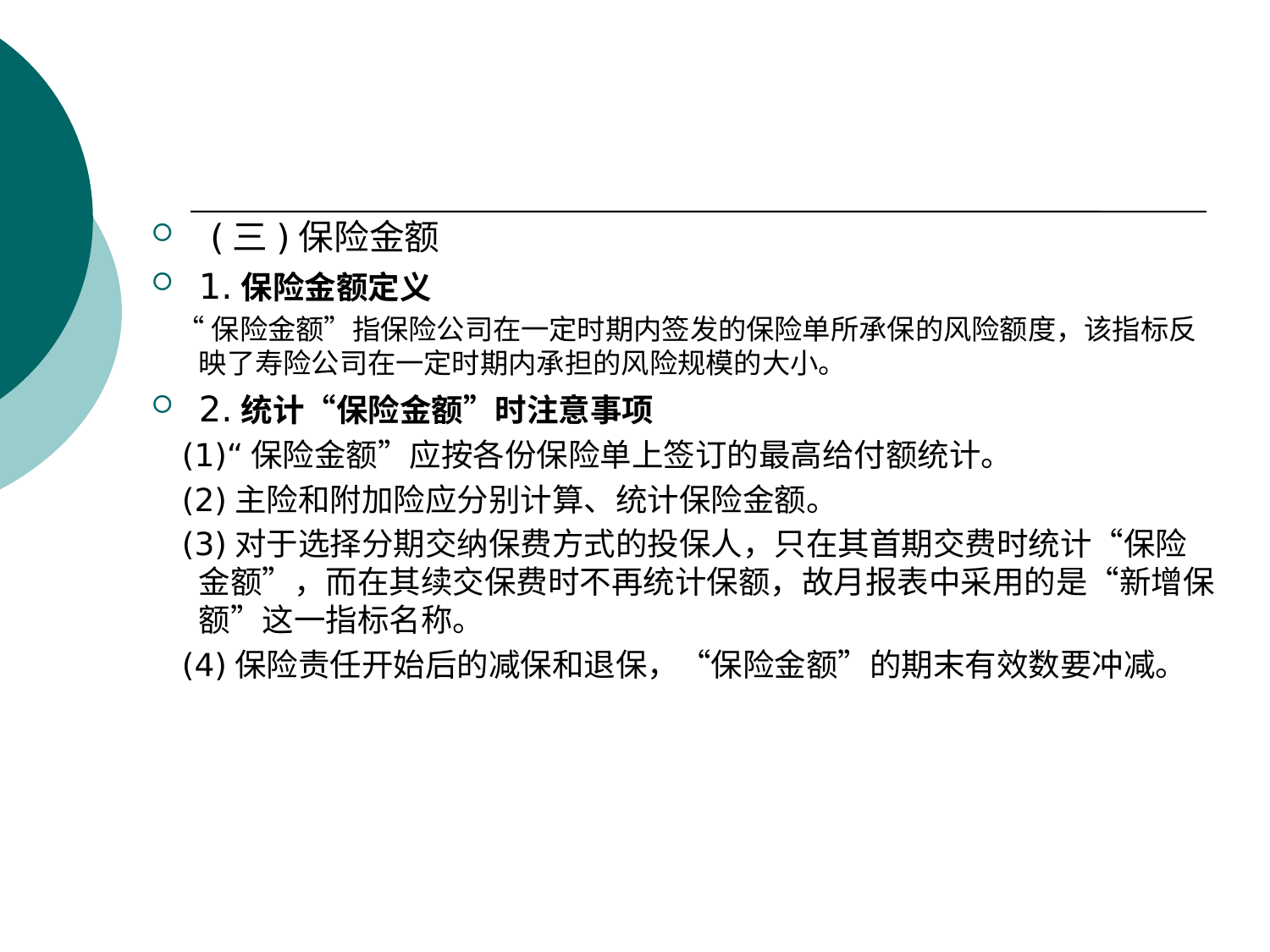

(三)保险金额
1.保险金额定义
    “保险金额”指保险公司在一定时期内签发的保险单所承保的风险额度，该指标反映了寿险公司在一定时期内承担的风险规模的大小。
2.统计“保险金额”时注意事项
   (1)“保险金额”应按各份保险单上签订的最高给付额统计。
   (2)主险和附加险应分别计算、统计保险金额。
   (3)对于选择分期交纳保费方式的投保人，只在其首期交费时统计“保险金额”，而在其续交保费时不再统计保额，故月报表中采用的是“新增保额”这一指标名称。
   (4)保险责任开始后的减保和退保，“保险金额”的期末有效数要冲减。